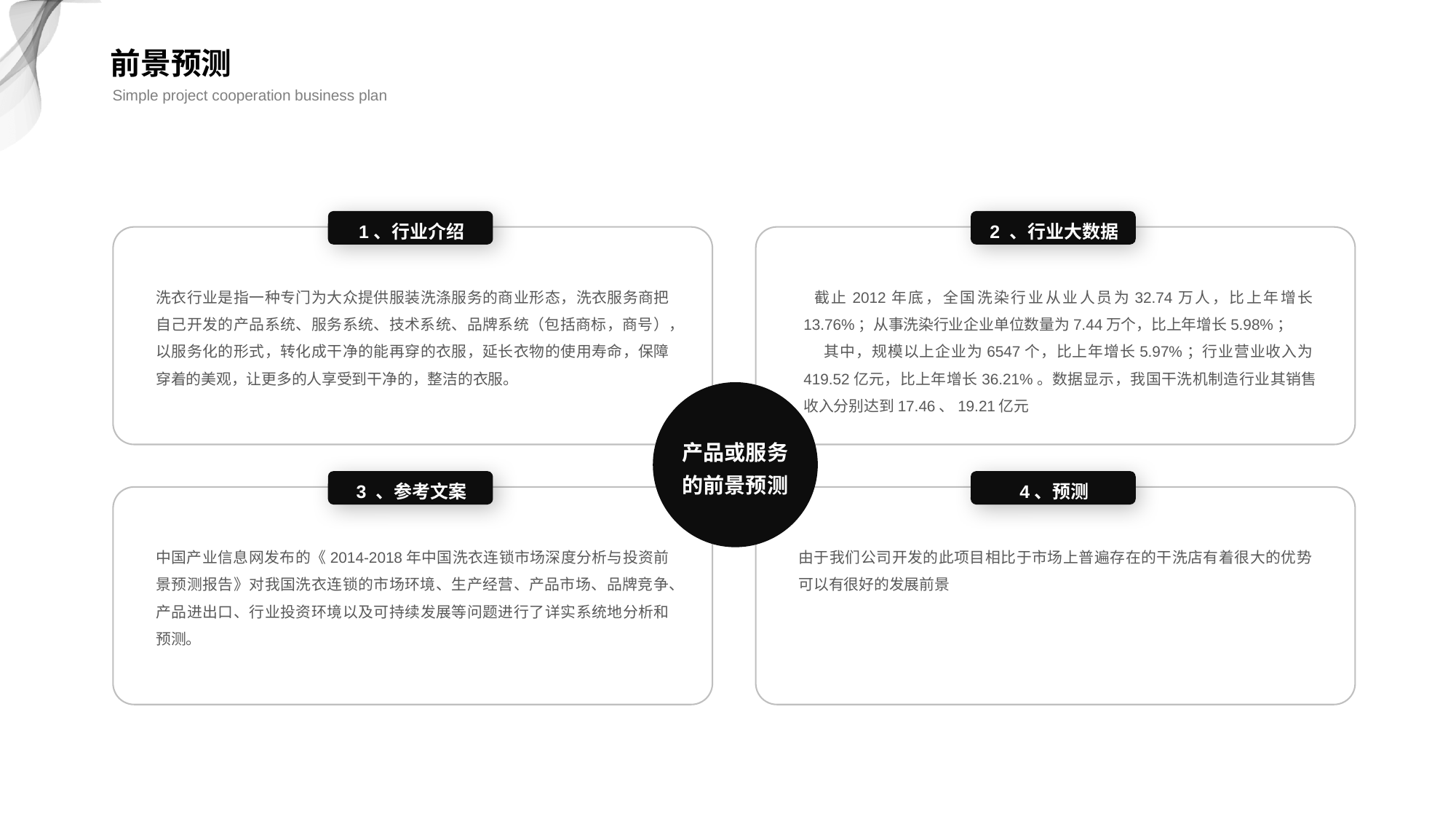

前景预测
Simple project cooperation business plan
1、行业介绍

洗衣行业是指一种专门为大众提供服装洗涤服务的商业形态，洗衣服务商把自己开发的产品系统、服务系统、技术系统、品牌系统（包括商标，商号），以服务化的形式，转化成干净的能再穿的衣服，延长衣物的使用寿命，保障穿着的美观，让更多的人享受到干净的，整洁的衣服。
2 、行业大数据

 截止2012年底，全国洗染行业从业人员为32.74万人，比上年增长13.76%；从事洗染行业企业单位数量为7.44万个，比上年增长5.98%；
    其中，规模以上企业为6547个，比上年增长5.97%；行业营业收入为419.52亿元，比上年增长36.21%。数据显示，我国干洗机制造行业其销售收入分别达到17.46、19.21亿元
产品或服务
的前景预测
3 、参考文案

中国产业信息网发布的《2014-2018年中国洗衣连锁市场深度分析与投资前景预测报告》对我国洗衣连锁的市场环境、生产经营、产品市场、品牌竞争、产品进出口、行业投资环境以及可持续发展等问题进行了详实系统地分析和预测。
4、预测

由于我们公司开发的此项目相比于市场上普遍存在的干洗店有着很大的优势可以有很好的发展前景